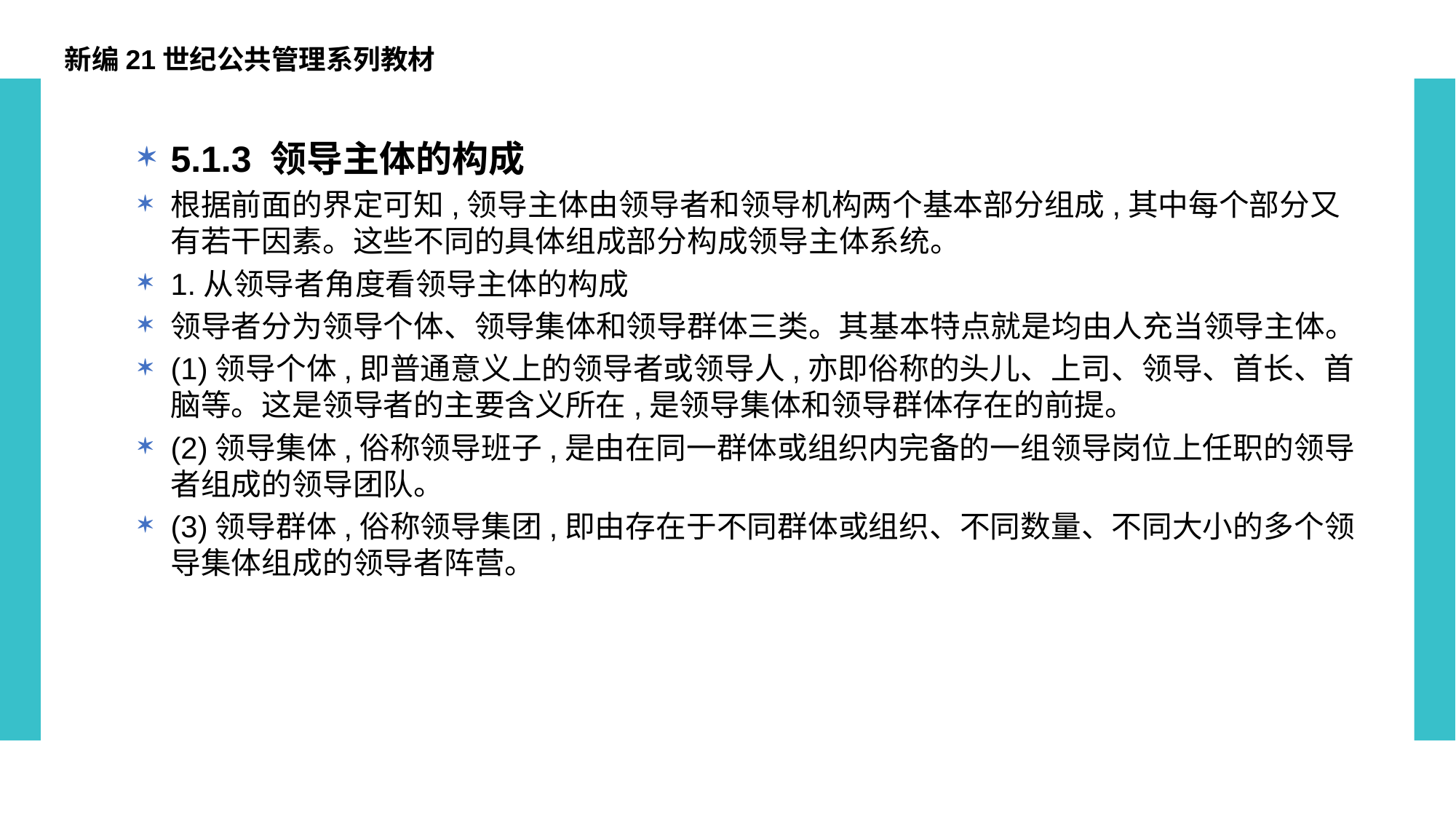

新编21世纪公共管理系列教材
5.1.3 领导主体的构成
根据前面的界定可知,领导主体由领导者和领导机构两个基本部分组成,其中每个部分又有若干因素。这些不同的具体组成部分构成领导主体系统。
1.从领导者角度看领导主体的构成
领导者分为领导个体、领导集体和领导群体三类。其基本特点就是均由人充当领导主体。
(1)领导个体,即普通意义上的领导者或领导人,亦即俗称的头儿、上司、领导、首长、首脑等。这是领导者的主要含义所在,是领导集体和领导群体存在的前提。
(2)领导集体,俗称领导班子,是由在同一群体或组织内完备的一组领导岗位上任职的领导者组成的领导团队。
(3)领导群体,俗称领导集团,即由存在于不同群体或组织、不同数量、不同大小的多个领导集体组成的领导者阵营。